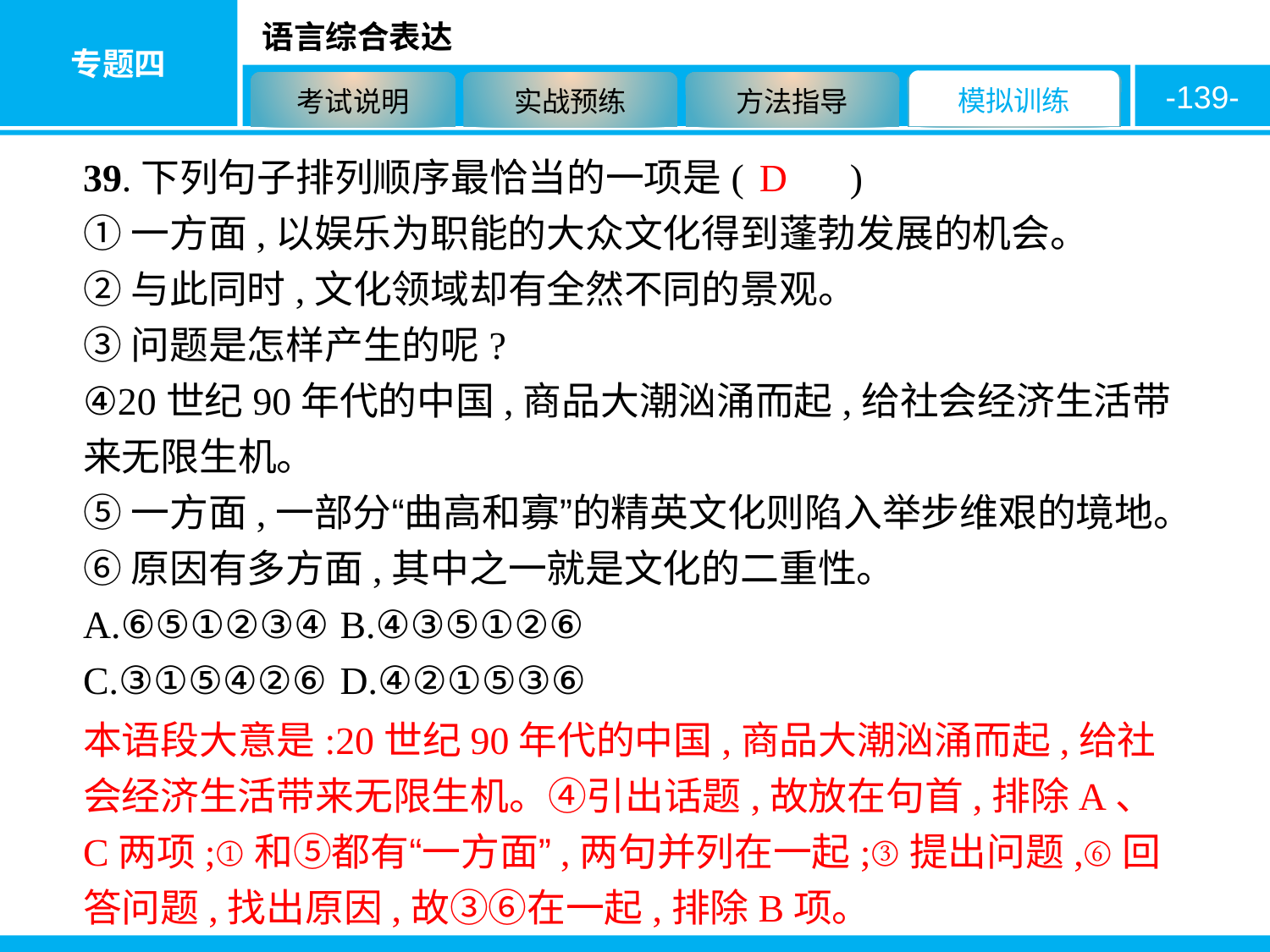

-139-
39.下列句子排列顺序最恰当的一项是( 　　)
①一方面,以娱乐为职能的大众文化得到蓬勃发展的机会。
②与此同时,文化领域却有全然不同的景观。
③问题是怎样产生的呢?
④20世纪90年代的中国,商品大潮汹涌而起,给社会经济生活带来无限生机。
⑤一方面,一部分“曲高和寡”的精英文化则陷入举步维艰的境地。
⑥原因有多方面,其中之一就是文化的二重性。
A.⑥⑤①②③④	B.④③⑤①②⑥
C.③①⑤④②⑥	D.④②①⑤③⑥
D
本语段大意是:20世纪90年代的中国,商品大潮汹涌而起,给社会经济生活带来无限生机。④引出话题,故放在句首,排除A、C两项;①和⑤都有“一方面”,两句并列在一起;③提出问题,⑥回答问题,找出原因,故③⑥在一起,排除B项。